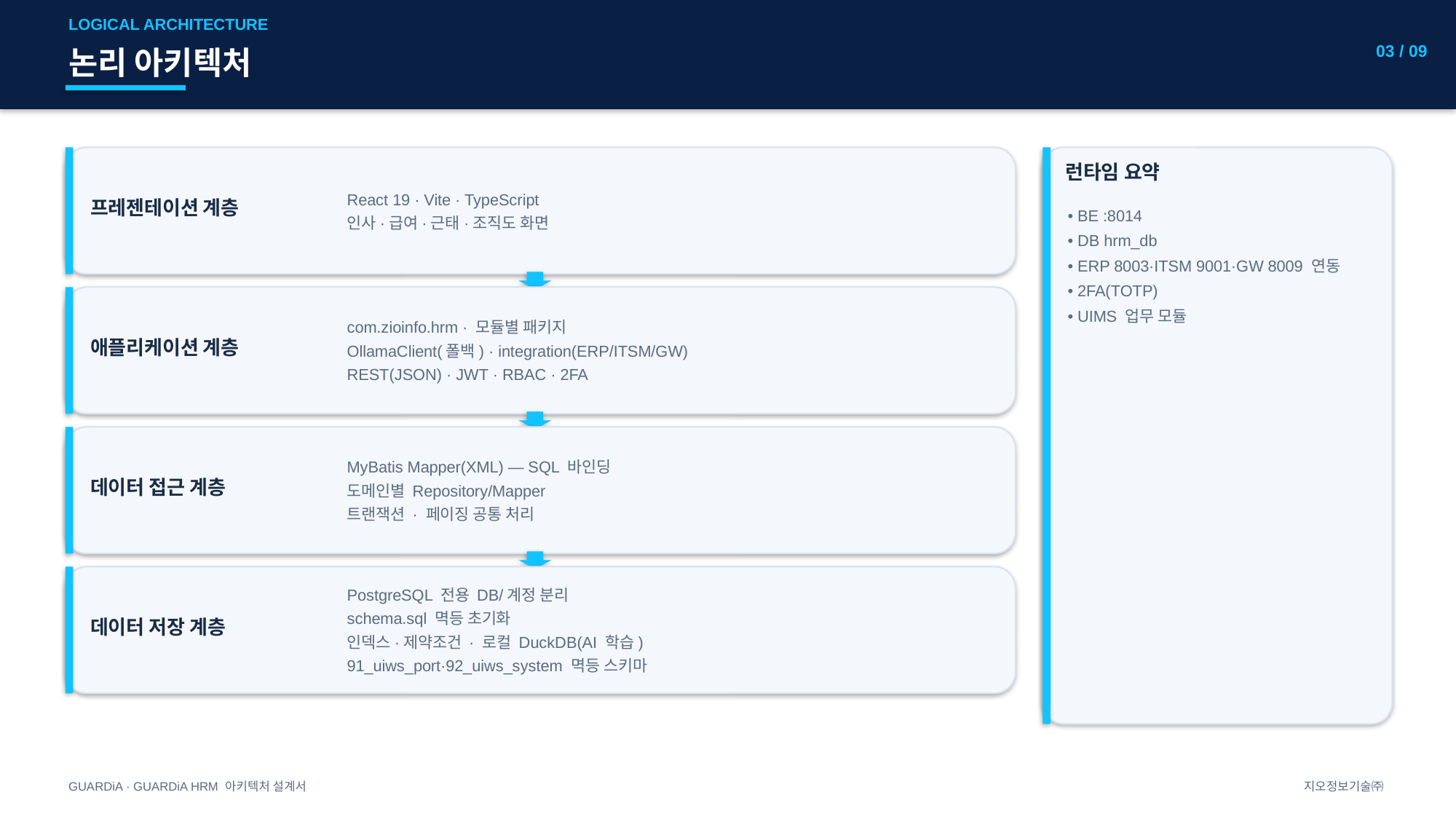

LOGICAL ARCHITECTURE
03 / 09
논리 아키텍처

React 19 · Vite · TypeScript
인사·급여·근태·조직도 화면
프레젠테이션 계층
런타임 요약
• BE :8014
• DB hrm_db
• ERP 8003·ITSM 9001·GW 8009 연동
• 2FA(TOTP)
• UIMS 업무 모듈

com.zioinfo.hrm · 모듈별 패키지
OllamaClient(폴백) · integration(ERP/ITSM/GW)
REST(JSON) · JWT · RBAC · 2FA
애플리케이션 계층

MyBatis Mapper(XML) — SQL 바인딩
도메인별 Repository/Mapper
트랜잭션 · 페이징 공통 처리
데이터 접근 계층

PostgreSQL 전용 DB/계정 분리
schema.sql 멱등 초기화
인덱스·제약조건 · 로컬 DuckDB(AI 학습)
91_uiws_port·92_uiws_system 멱등 스키마
데이터 저장 계층
GUARDiA · GUARDiA HRM 아키텍처 설계서
지오정보기술㈜